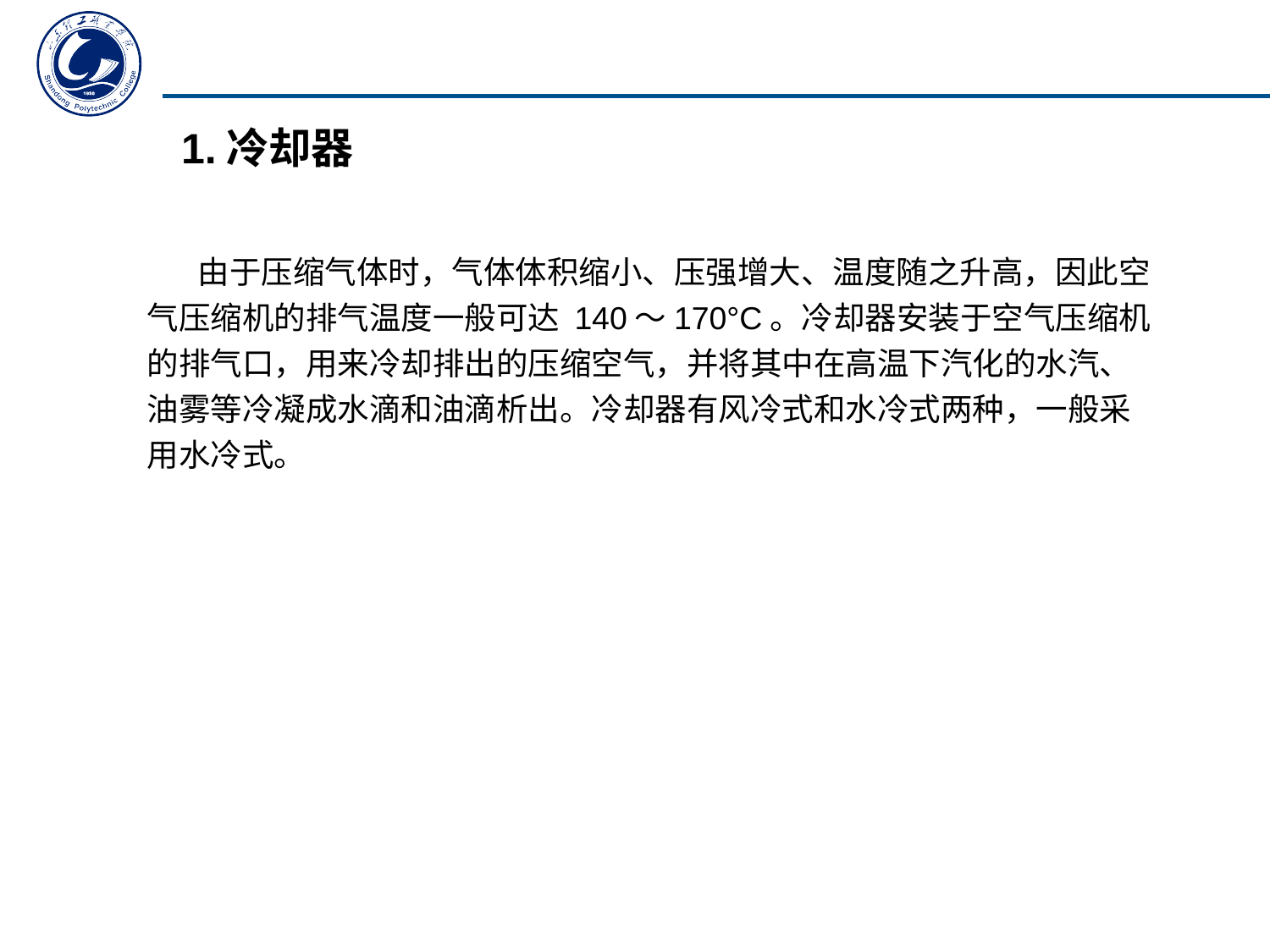

1.冷却器
　  由于压缩气体时，气体体积缩小、压强增大、温度随之升高，因此空气压缩机的排气温度一般可达 140～170°C。冷却器安装于空气压缩机的排气口，用来冷却排出的压缩空气，并将其中在高温下汽化的水汽、油雾等冷凝成水滴和油滴析出。冷却器有风冷式和水冷式两种，一般采用水冷式。